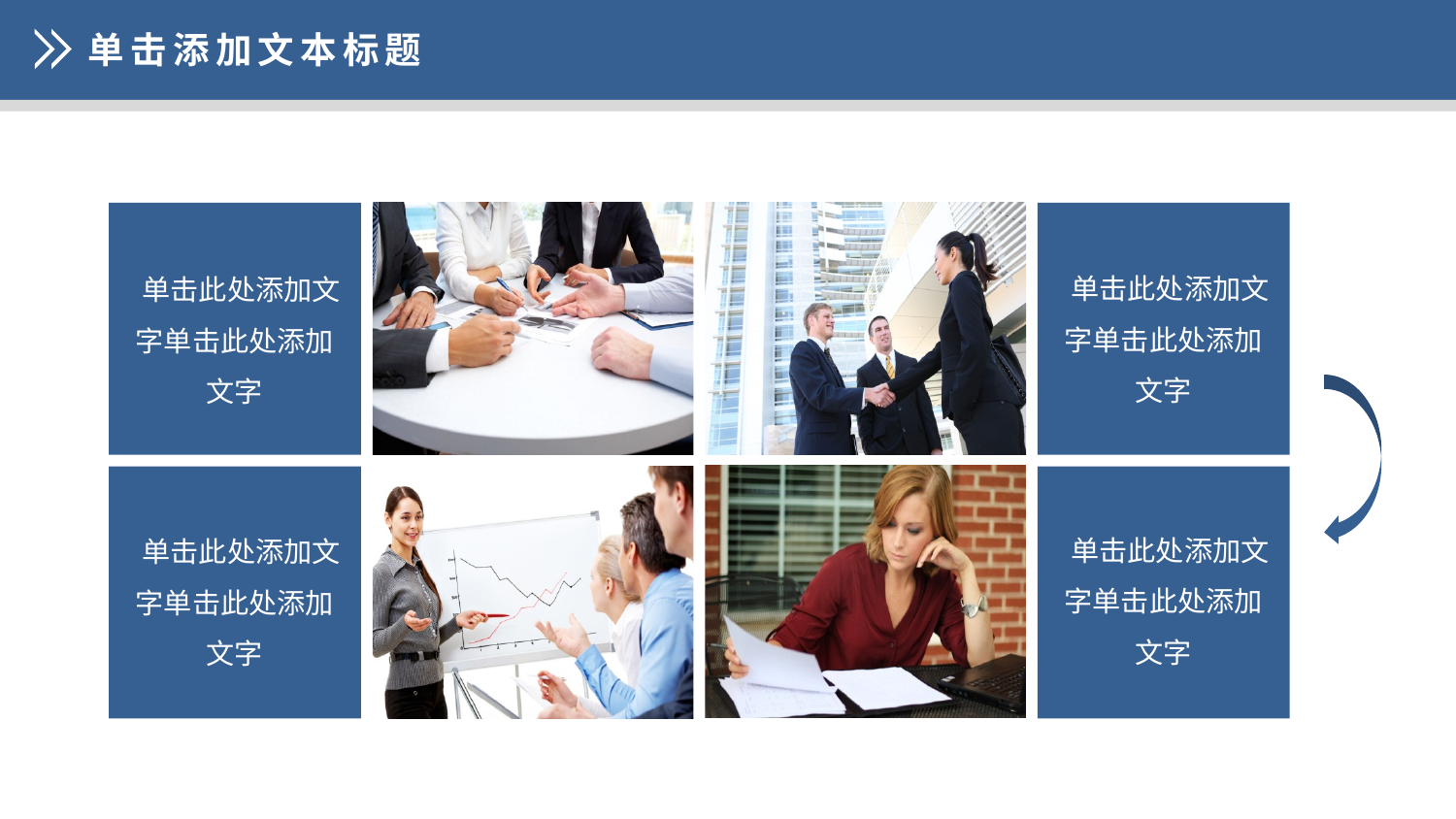

单击添加文本标题

 单击此处添加文字单击此处添加文字

 单击此处添加文字单击此处添加文字

 单击此处添加文字单击此处添加文字

 单击此处添加文字单击此处添加文字